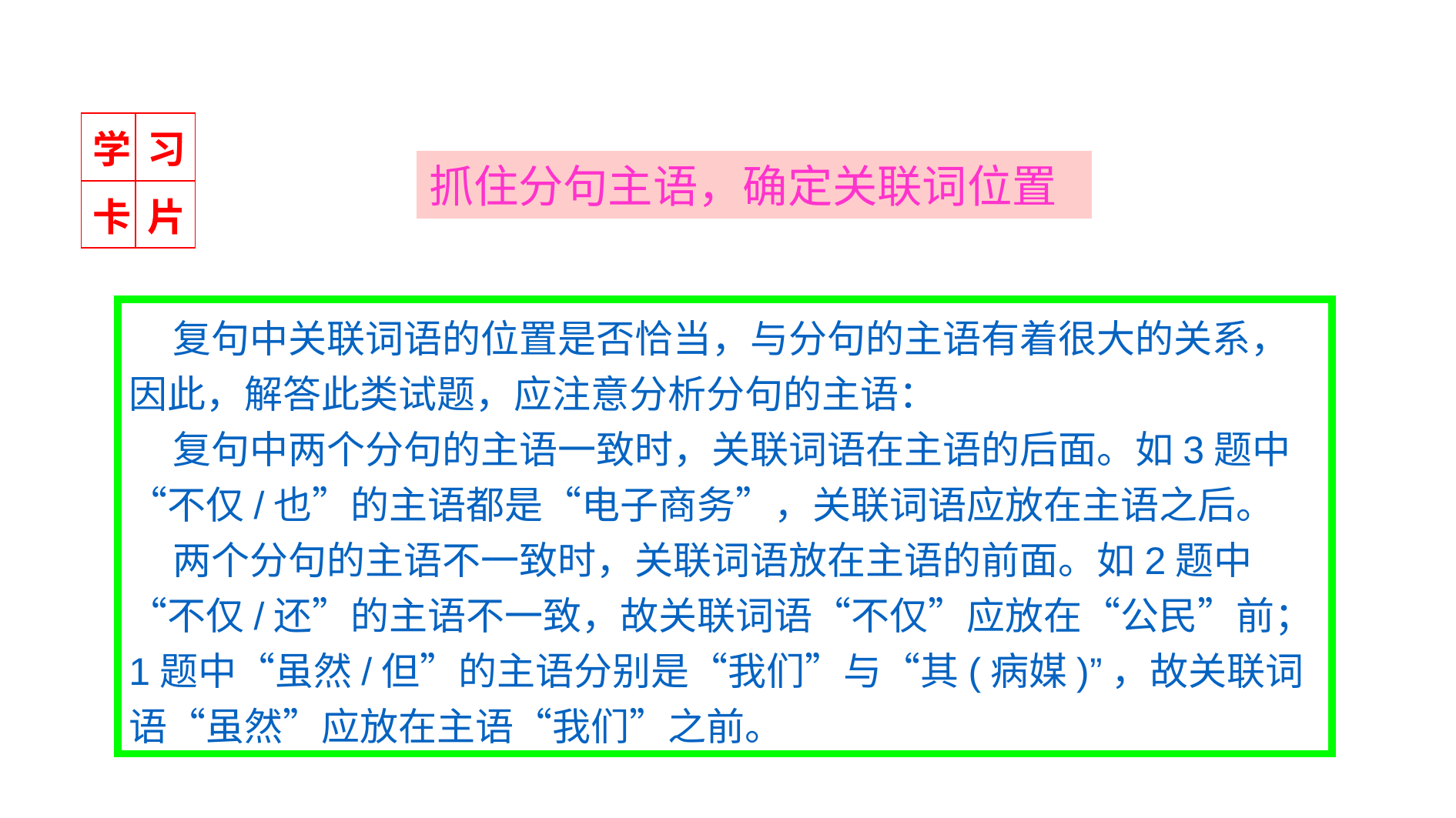

| 学 | 习 |
| --- | --- |
| 卡 | 片 |
抓住分句主语，确定关联词位置

    复句中关联词语的位置是否恰当，与分句的主语有着很大的关系，因此，解答此类试题，应注意分析分句的主语：
    复句中两个分句的主语一致时，关联词语在主语的后面。如3题中“不仅/也”的主语都是“电子商务”，关联词语应放在主语之后。
    两个分句的主语不一致时，关联词语放在主语的前面。如2题中“不仅/还”的主语不一致，故关联词语“不仅”应放在“公民”前；1题中“虽然/但”的主语分别是“我们”与“其(病媒)”，故关联词语“虽然”应放在主语“我们”之前。